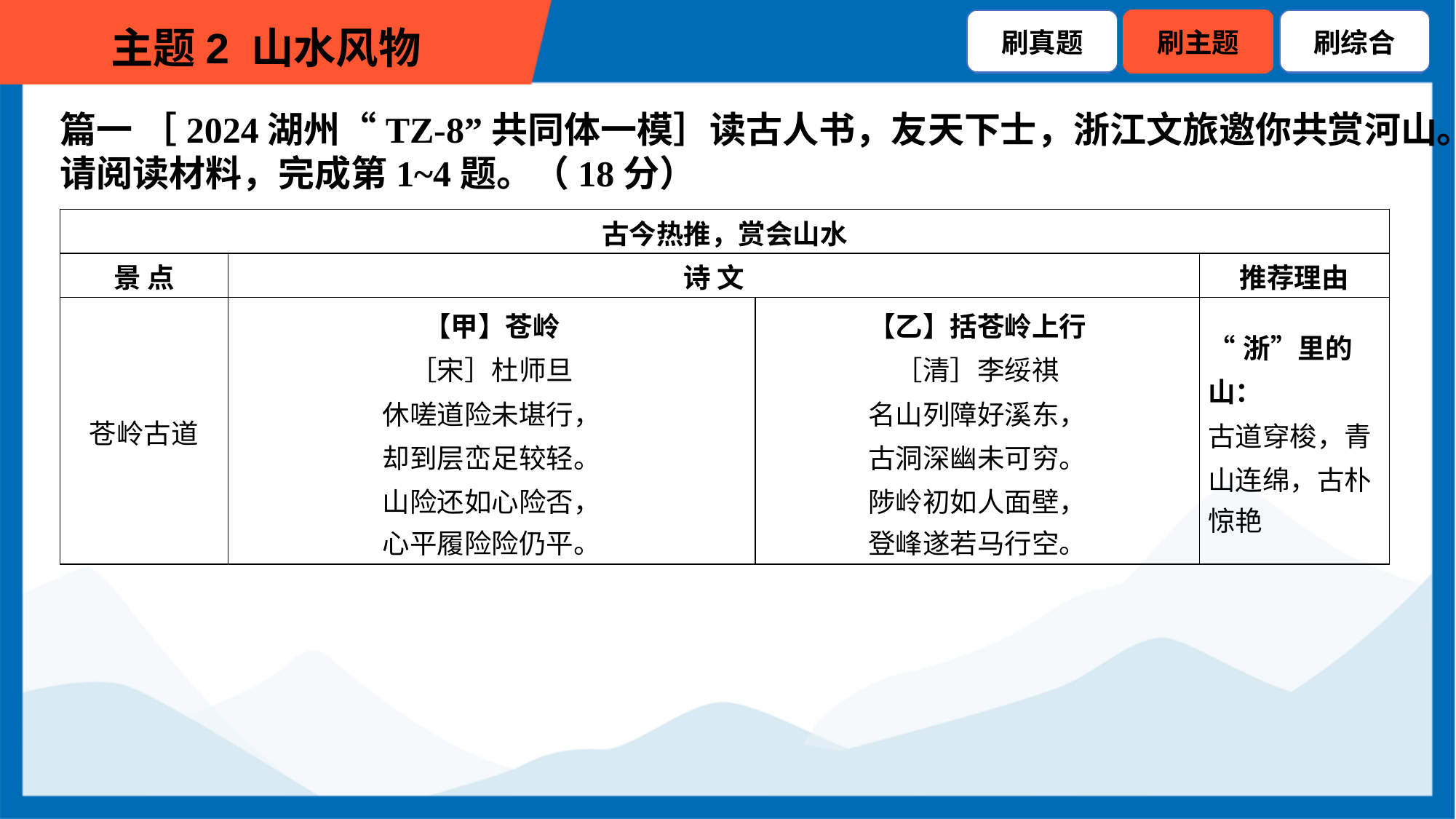

篇一 ［2024湖州“TZ-8”共同体一模］读古人书，友天下士，浙江文旅邀你共赏河山。
请阅读材料，完成第1~4题。（18分）
| 古今热推，赏会山水 |  |  |  |
| --- | --- | --- | --- |
| 景 点 | 诗 文 |  | 推荐理由 |
| 苍岭古道 | 【甲】苍岭 ［宋］杜师旦 休嗟道险未堪行， 却到层峦足较轻。 山险还如心险否， 心平履险险仍平。 | 【乙】括苍岭上行 ［清］李绥祺 名山列障好溪东， 古洞深幽未可穷。 陟岭初如人面壁， 登峰遂若马行空。 | “浙”里的山： 古道穿梭，青 山连绵，古朴 惊艳 |